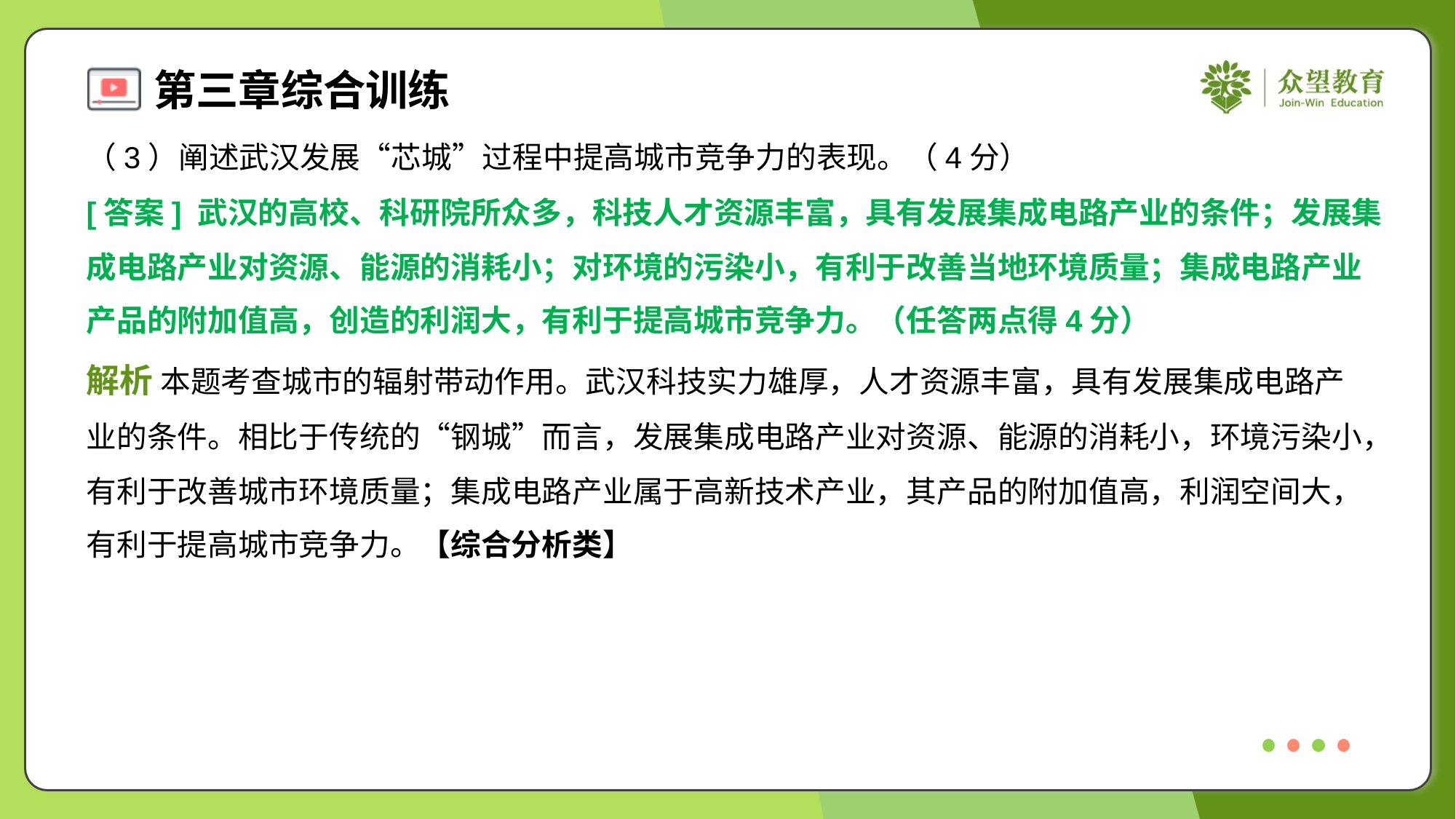

（3）阐述武汉发展“芯城”过程中提高城市竞争力的表现。（4分）
[答案] 武汉的高校、科研院所众多，科技人才资源丰富，具有发展集成电路产业的条件；发展集
成电路产业对资源、能源的消耗小；对环境的污染小，有利于改善当地环境质量；集成电路产业
产品的附加值高，创造的利润大，有利于提高城市竞争力。（任答两点得4分）
解析 本题考查城市的辐射带动作用。武汉科技实力雄厚，人才资源丰富，具有发展集成电路产
业的条件。相比于传统的“钢城”而言，发展集成电路产业对资源、能源的消耗小，环境污染小，
有利于改善城市环境质量；集成电路产业属于高新技术产业，其产品的附加值高，利润空间大，
有利于提高城市竞争力。【综合分析类】